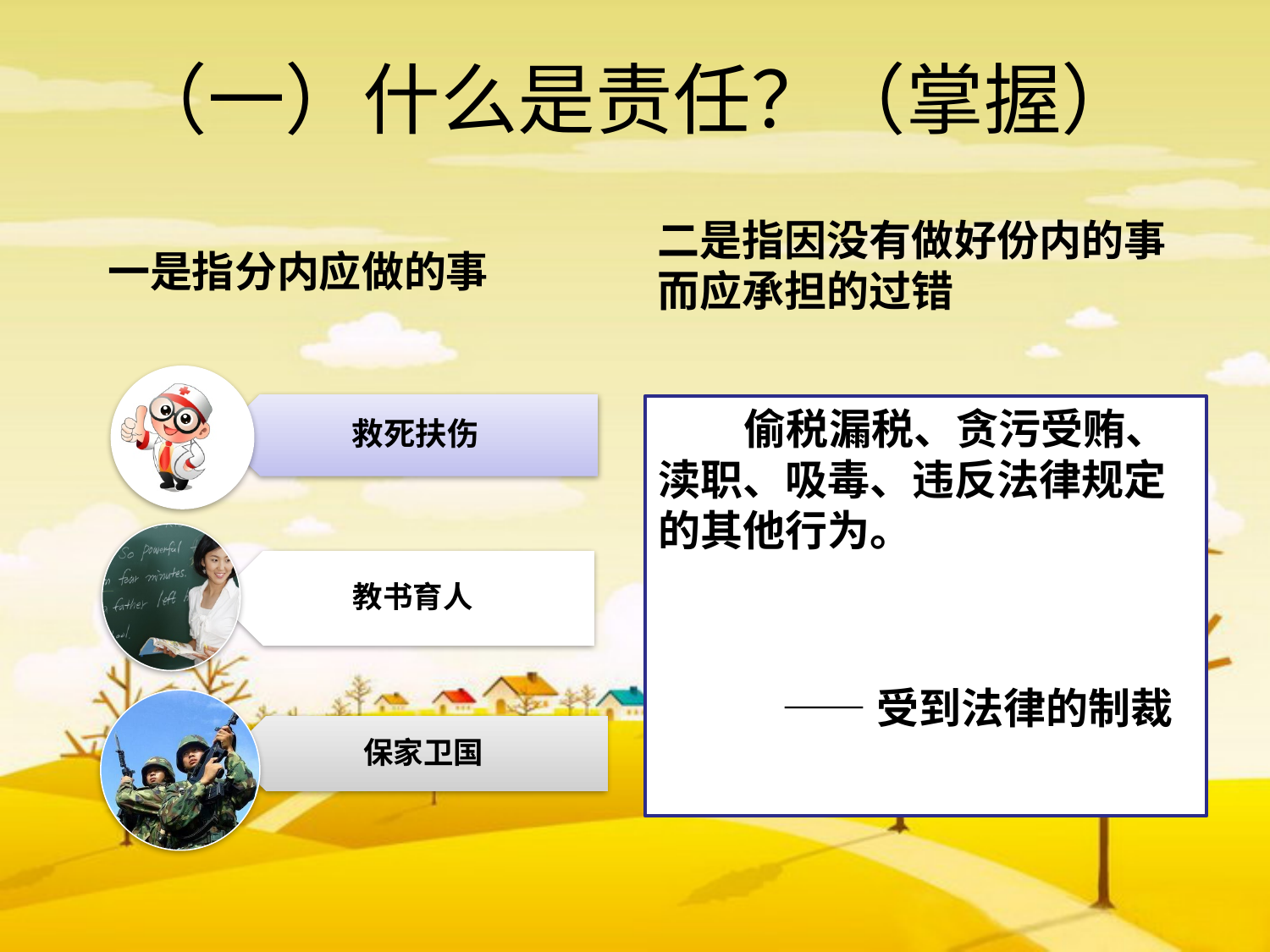

# （一）什么是责任？（掌握）
一是指分内应做的事
二是指因没有做好份内的事而应承担的过错
救死扶伤
教书育人
保家卫国
        偷税漏税、贪污受贿、渎职、吸毒、违反法律规定的其他行为。

             ——受到法律的制裁